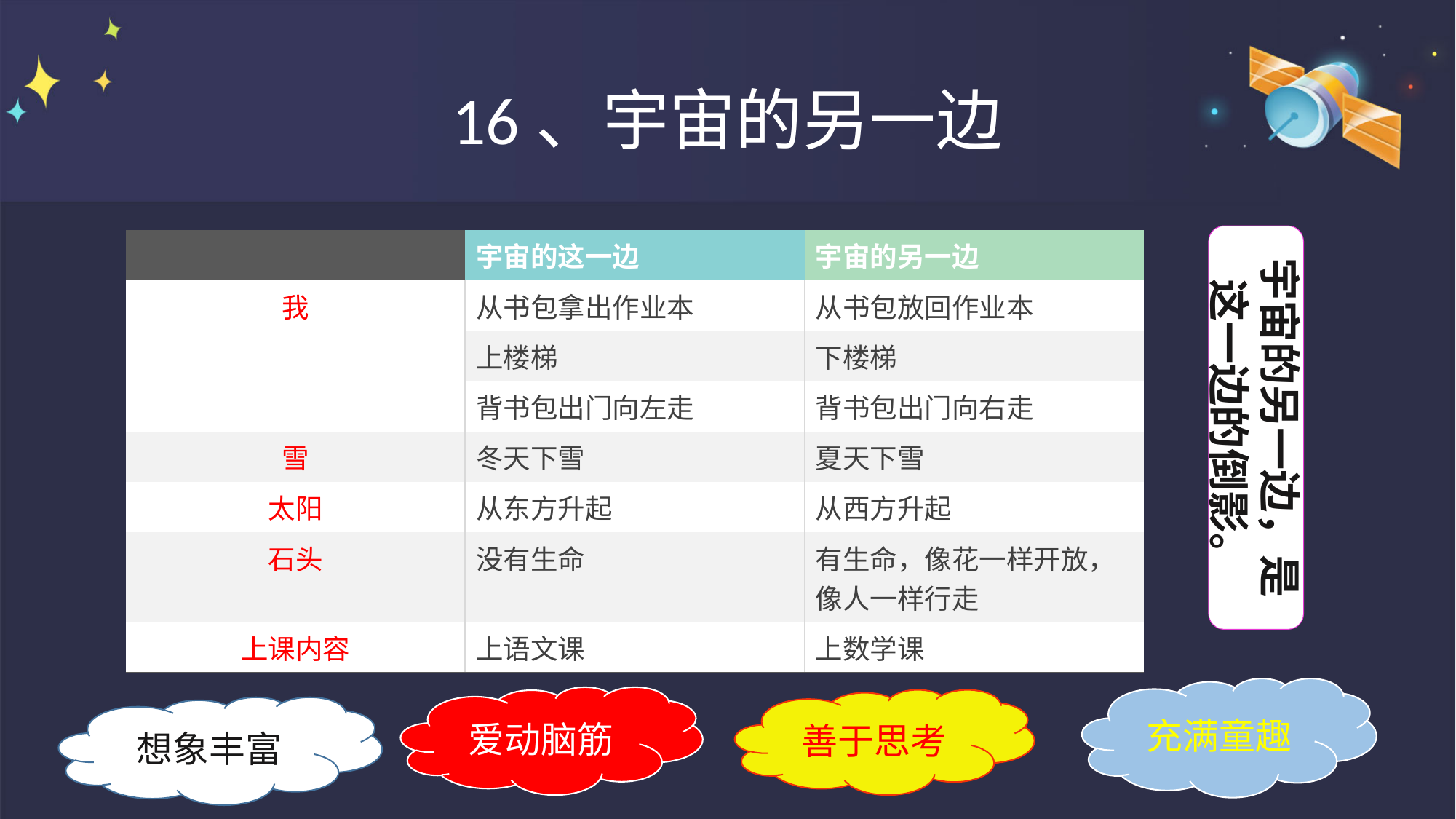

# 16、宇宙的另一边
宇宙的另一边，是这一边的倒影。
|  | 宇宙的这一边 | 宇宙的另一边 |
| --- | --- | --- |
| 我 | 从书包拿出作业本 | 从书包放回作业本 |
|  | 上楼梯 | 下楼梯 |
|  | 背书包出门向左走 | 背书包出门向右走 |
| 雪 | 冬天下雪 | 夏天下雪 |
| 太阳 | 从东方升起 | 从西方升起 |
| 石头 | 没有生命 | 有生命，像花一样开放，像人一样行走 |
| 上课内容 | 上语文课 | 上数学课 |
充满童趣
爱动脑筋
善于思考
想象丰富